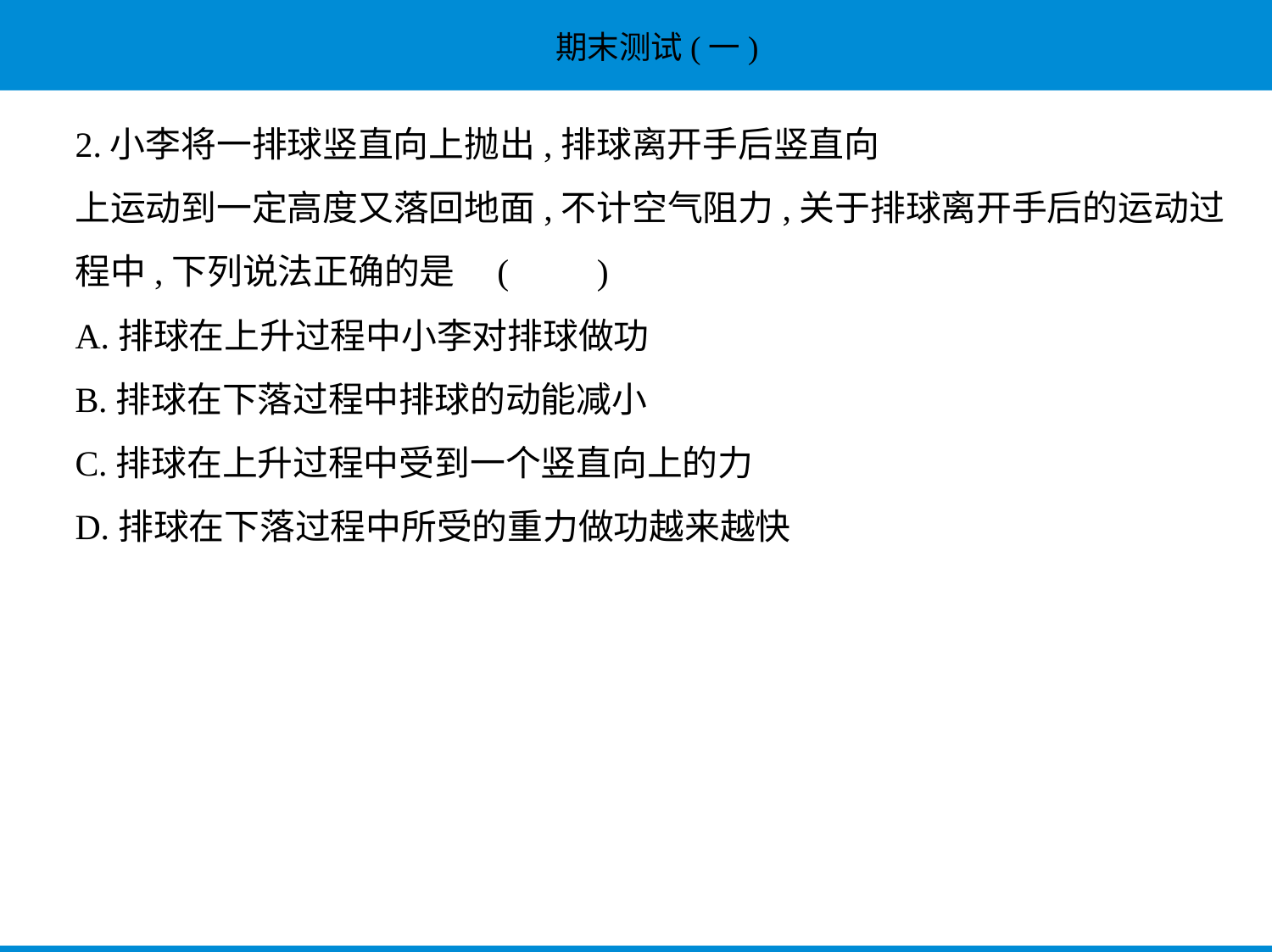

2.小李将一排球竖直向上抛出,排球离开手后竖直向
上运动到一定高度又落回地面,不计空气阻力,关于排球离开手后的运动过
程中,下列说法正确的是 (　　)
A.排球在上升过程中小李对排球做功
B.排球在下落过程中排球的动能减小
C.排球在上升过程中受到一个竖直向上的力
D.排球在下落过程中所受的重力做功越来越快